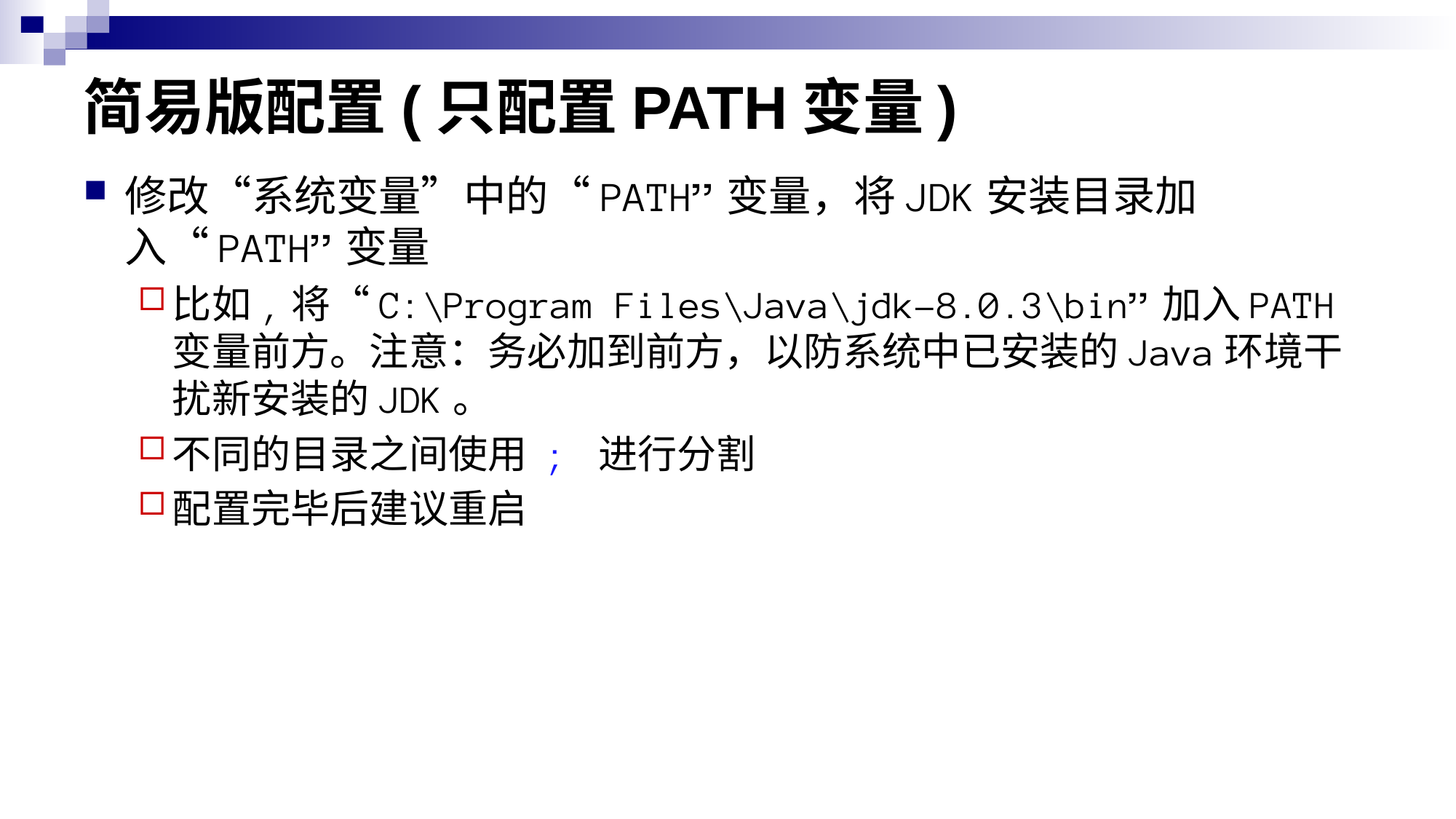

# 简易版配置(只配置PATH变量)
修改“系统变量”中的“PATH”变量，将JDK安装目录加入“PATH”变量
比如,将“C:\Program Files\Java\jdk-8.0.3\bin”加入PATH变量前方。注意：务必加到前方，以防系统中已安装的Java环境干扰新安装的JDK。
不同的目录之间使用 ; 进行分割
配置完毕后建议重启